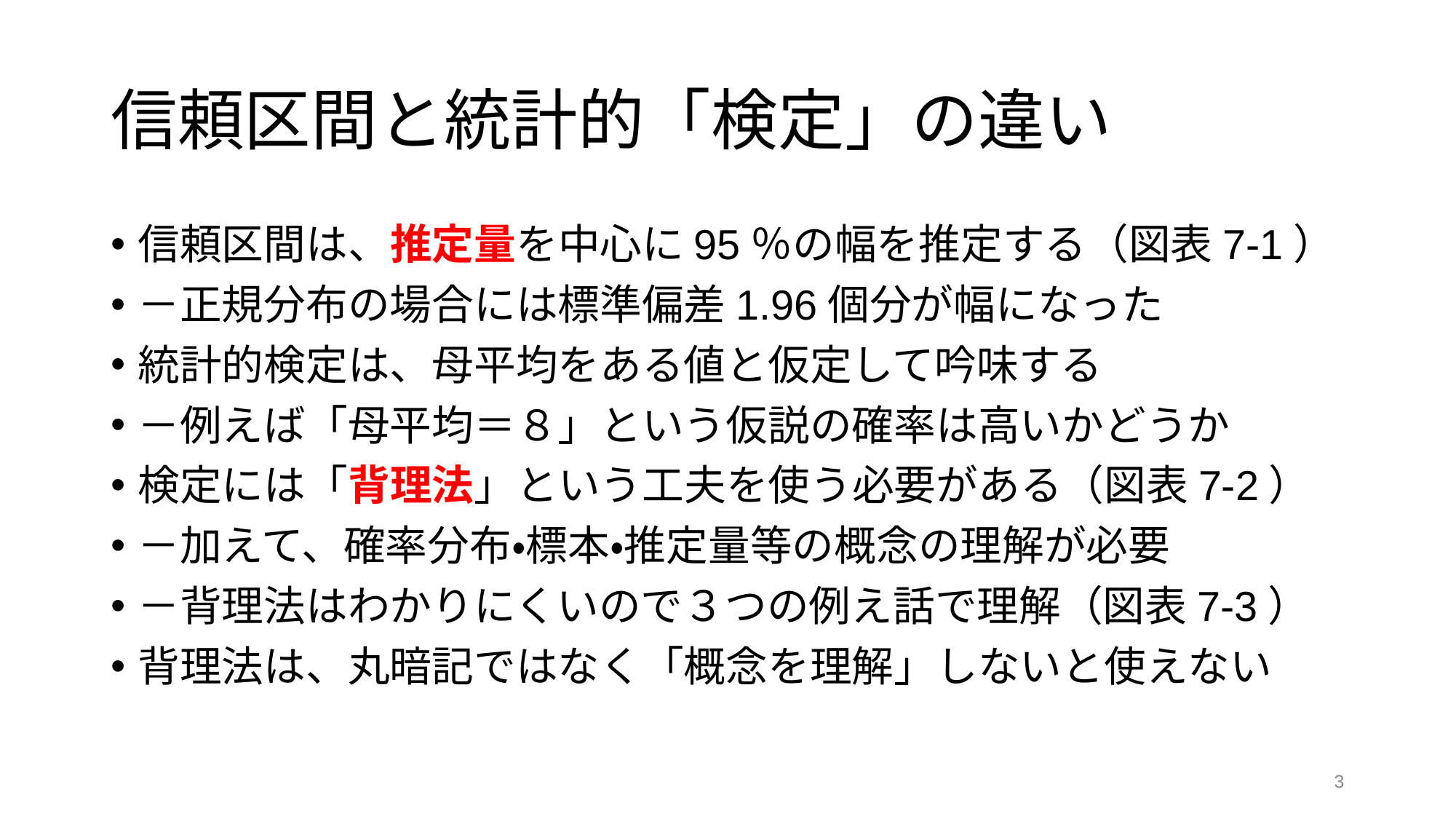

# 信頼区間と統計的「検定」の違い
信頼区間は、推定量を中心に95％の幅を推定する（図表7-1）
－正規分布の場合には標準偏差1.96個分が幅になった
統計的検定は、母平均をある値と仮定して吟味する
－例えば「母平均＝８」という仮説の確率は高いかどうか
検定には「背理法」という工夫を使う必要がある（図表7-2）
－加えて、確率分布・標本・推定量等の概念の理解が必要
－背理法はわかりにくいので３つの例え話で理解（図表7-3）
背理法は、丸暗記ではなく「概念を理解」しないと使えない
3